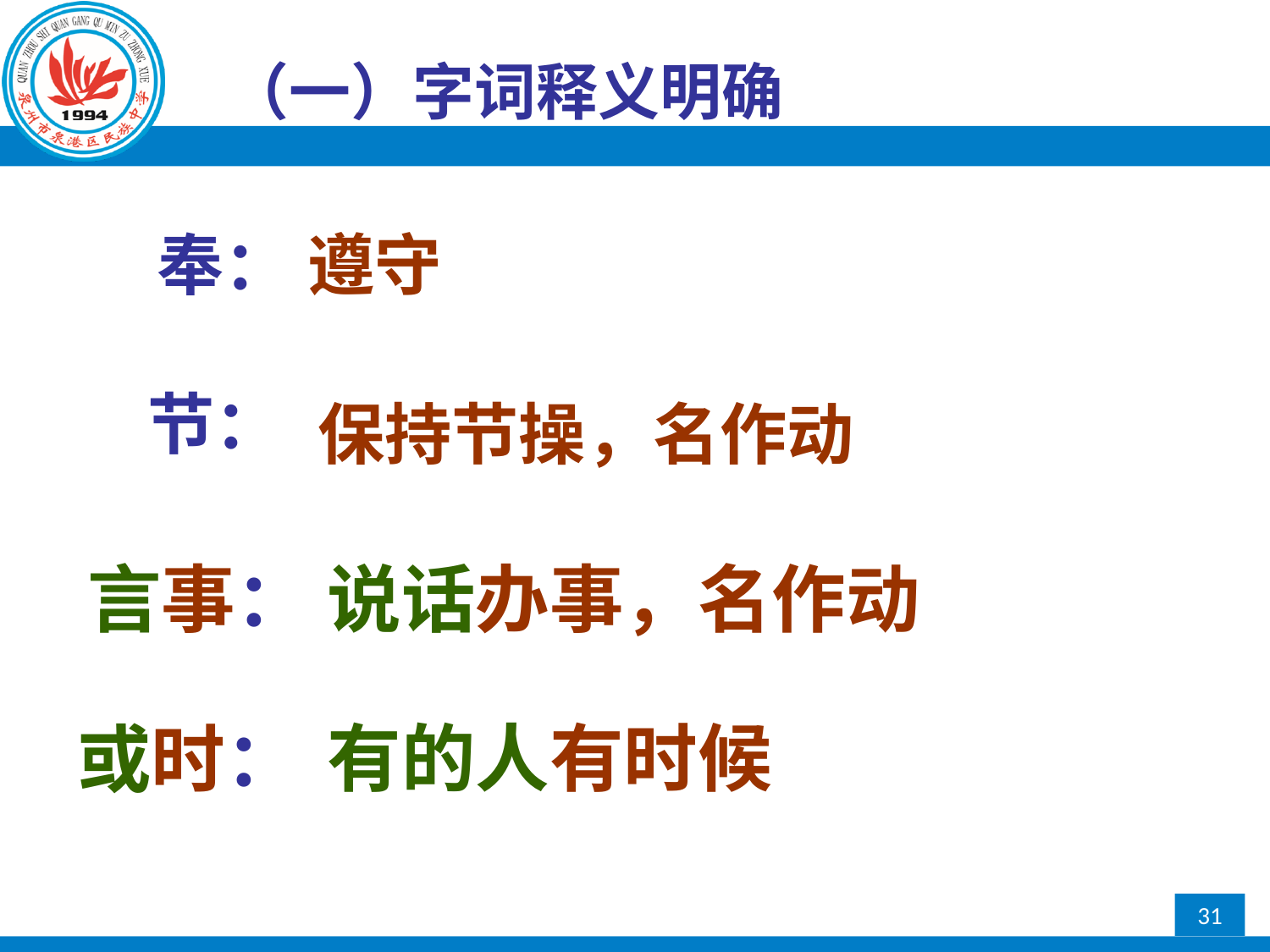

（一）字词释义明确
奉：
遵守
节：
保持节操，名作动
言事：
说话办事，名作动
有的人有时候
或时：